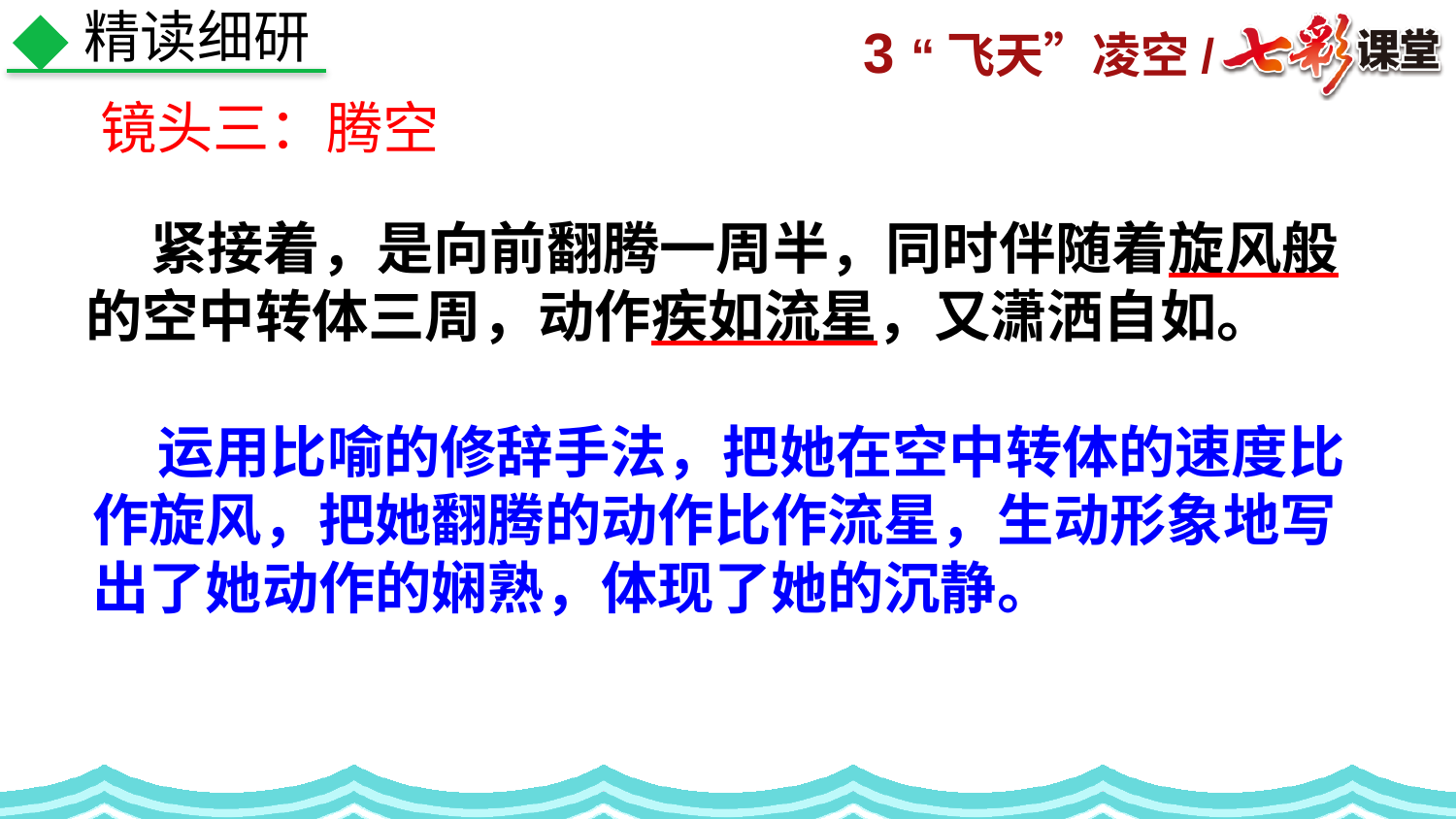

精读细研

镜头三：腾空
    紧接着，是向前翻腾一周半，同时伴随着旋风般的空中转体三周，动作疾如流星，又潇洒自如。
    运用比喻的修辞手法，把她在空中转体的速度比作旋风，把她翻腾的动作比作流星，生动形象地写出了她动作的娴熟，体现了她的沉静。